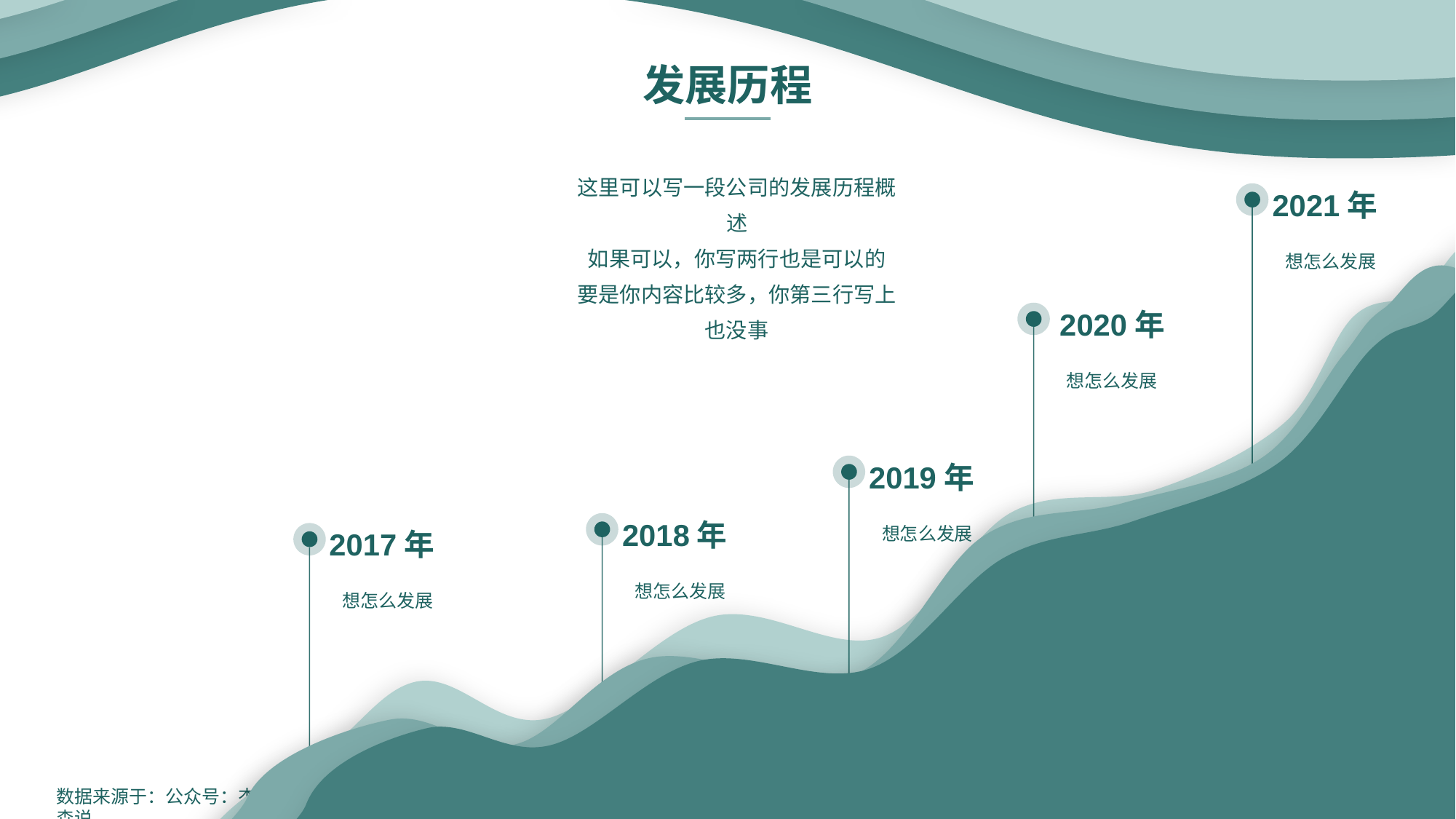

数据来源于：公众号：杰森说
发展历程
这里可以写一段公司的发展历程概述
如果可以，你写两行也是可以的
要是你内容比较多，你第三行写上也没事
2021年

想怎么发展

2020年

想怎么发展
2019年

2018年
想怎么发展

2017年

想怎么发展
想怎么发展
数据来源于：公众号：杰森说